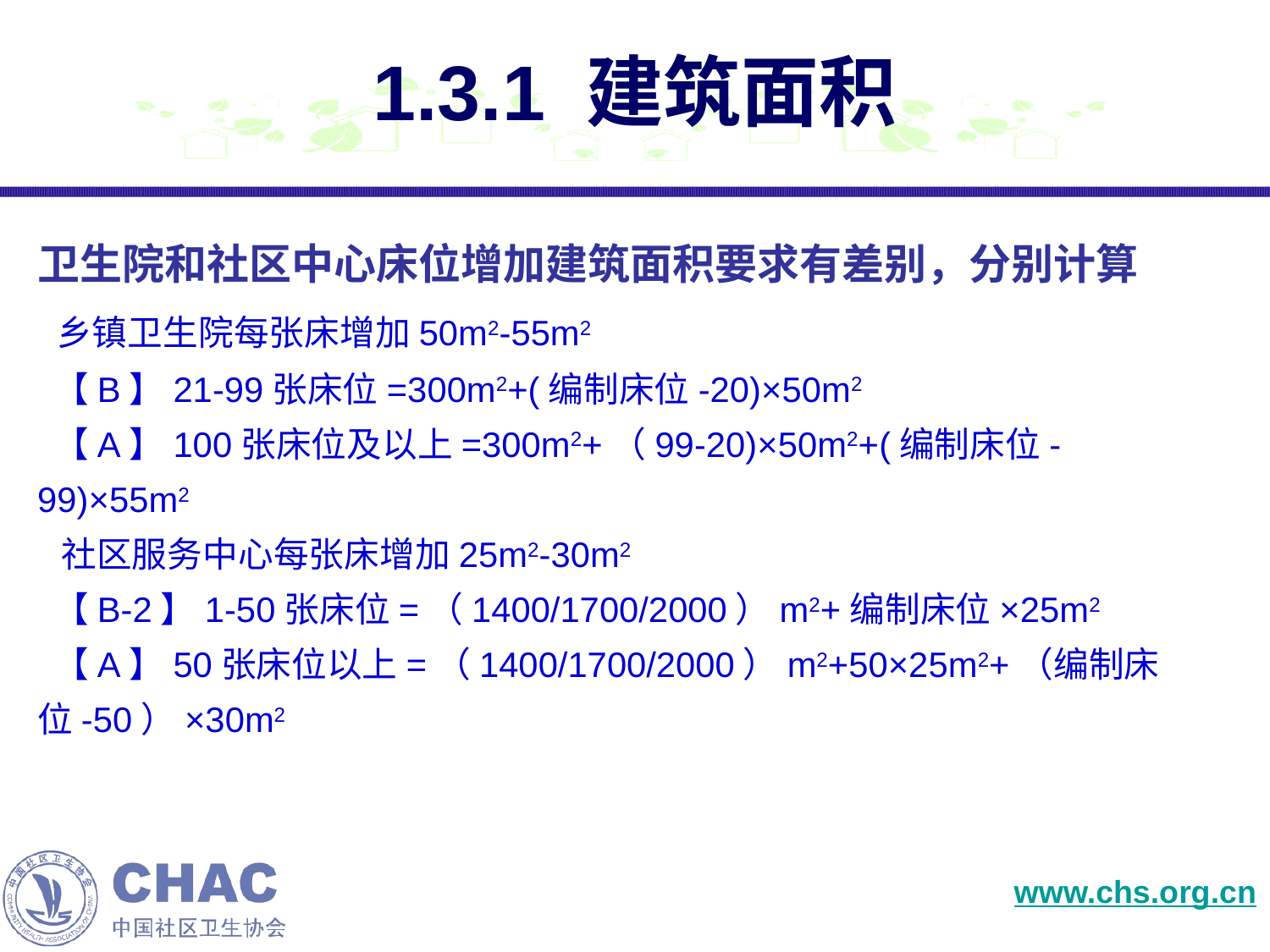

# 1.3.1 建筑面积
卫生院和社区中心床位增加建筑面积要求有差别，分别计算
 乡镇卫生院每张床增加50m2-55m2
 【B】21-99张床位=300m2+(编制床位-20)×50m2
 【A】100张床位及以上=300m2+（99-20)×50m2+(编制床位-99)×55m2
  社区服务中心每张床增加25m2-30m2
 【B-2】1-50张床位=（1400/1700/2000）m2+编制床位×25m2
 【A】50张床位以上=（1400/1700/2000）m2+50×25m2+（编制床位-50）×30m2